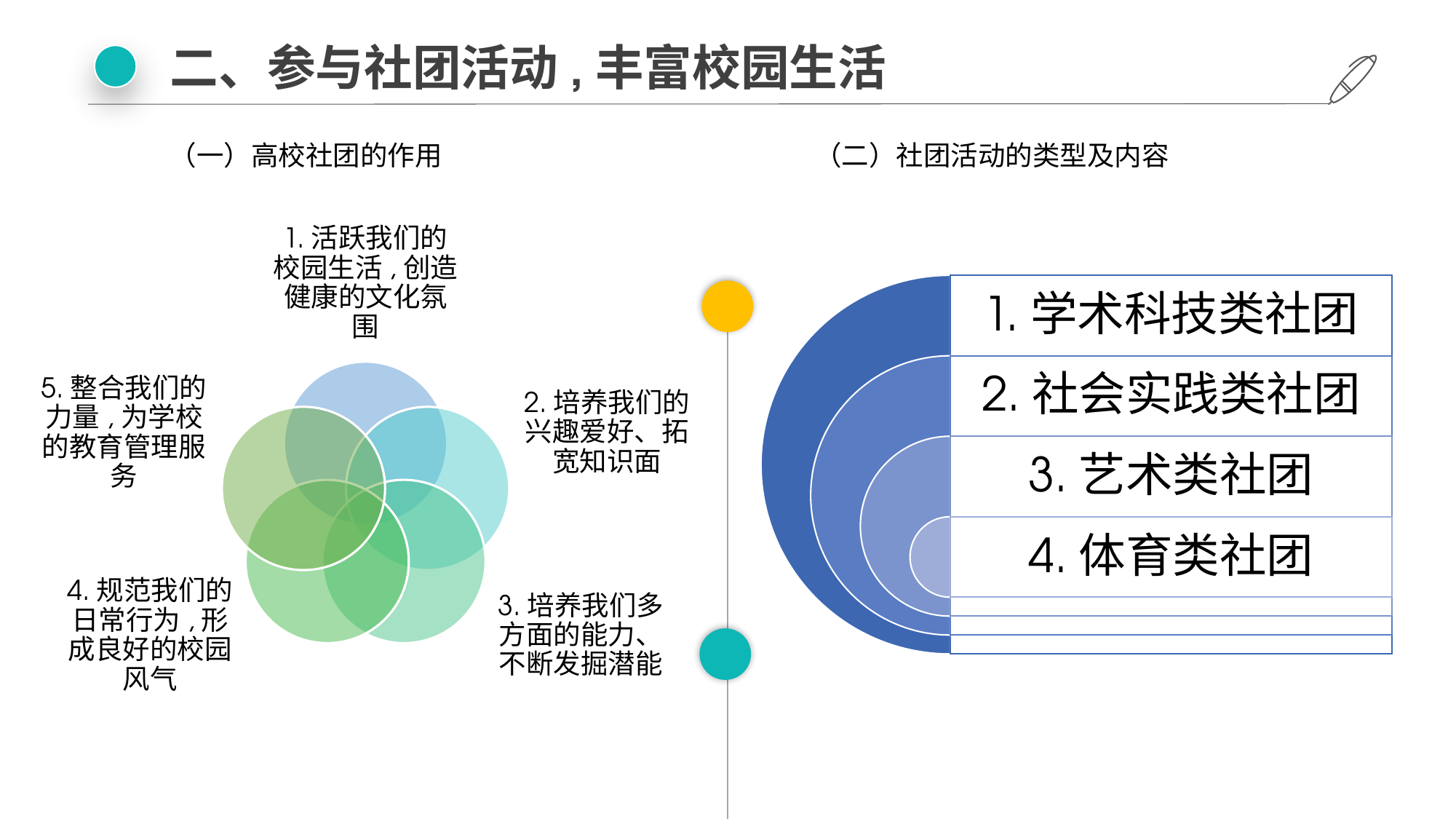

二、参与社团活动,丰富校园生活

（一）高校社团的作用
（二）社团活动的类型及内容
1.活跃我们的校园生活,创造健康的文化氛围
2.培养我们的兴趣爱好、拓宽知识面
3.培养我们多方面的能力、不断发掘潜能
4.规范我们的日常行为,形成良好的校园风气
5.整合我们的力量,为学校的教育管理服务
1.学术科技类社团
2.社会实践类社团
3.艺术类社团
4.体育类社团